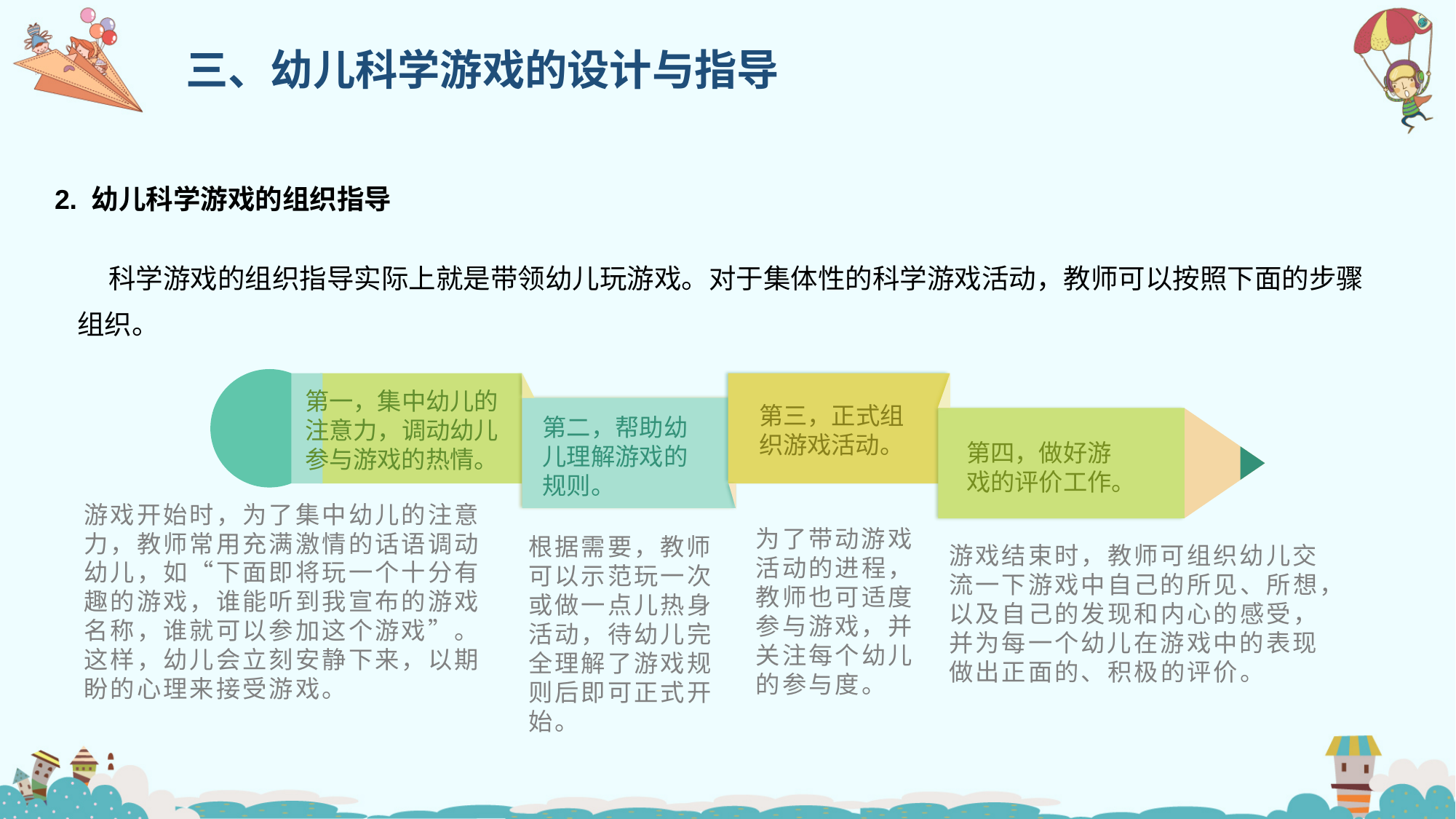

三、幼儿科学游戏的设计与指导
2. 幼儿科学游戏的组织指导
    科学游戏的组织指导实际上就是带领幼儿玩游戏。对于集体性的科学游戏活动，教师可以按照下面的步骤组织。

第一，集中幼儿的注意力，调动幼儿参与游戏的热情。
第三，正式组织游戏活动。

第二，帮助幼儿理解游戏的规则。

第四，做好游戏的评价工作。

游戏开始时，为了集中幼儿的注意力，教师常用充满激情的话语调动幼儿，如“下面即将玩一个十分有趣的游戏，谁能听到我宣布的游戏名称，谁就可以参加这个游戏”。这样，幼儿会立刻安静下来，以期盼的心理来接受游戏。
为了带动游戏活动的进程，教师也可适度参与游戏，并关注每个幼儿的参与度。
根据需要，教师可以示范玩一次或做一点儿热身活动，待幼儿完全理解了游戏规则后即可正式开始。
游戏结束时，教师可组织幼儿交流一下游戏中自己的所见、所想，以及自己的发现和内心的感受，并为每一个幼儿在游戏中的表现做出正面的、积极的评价。